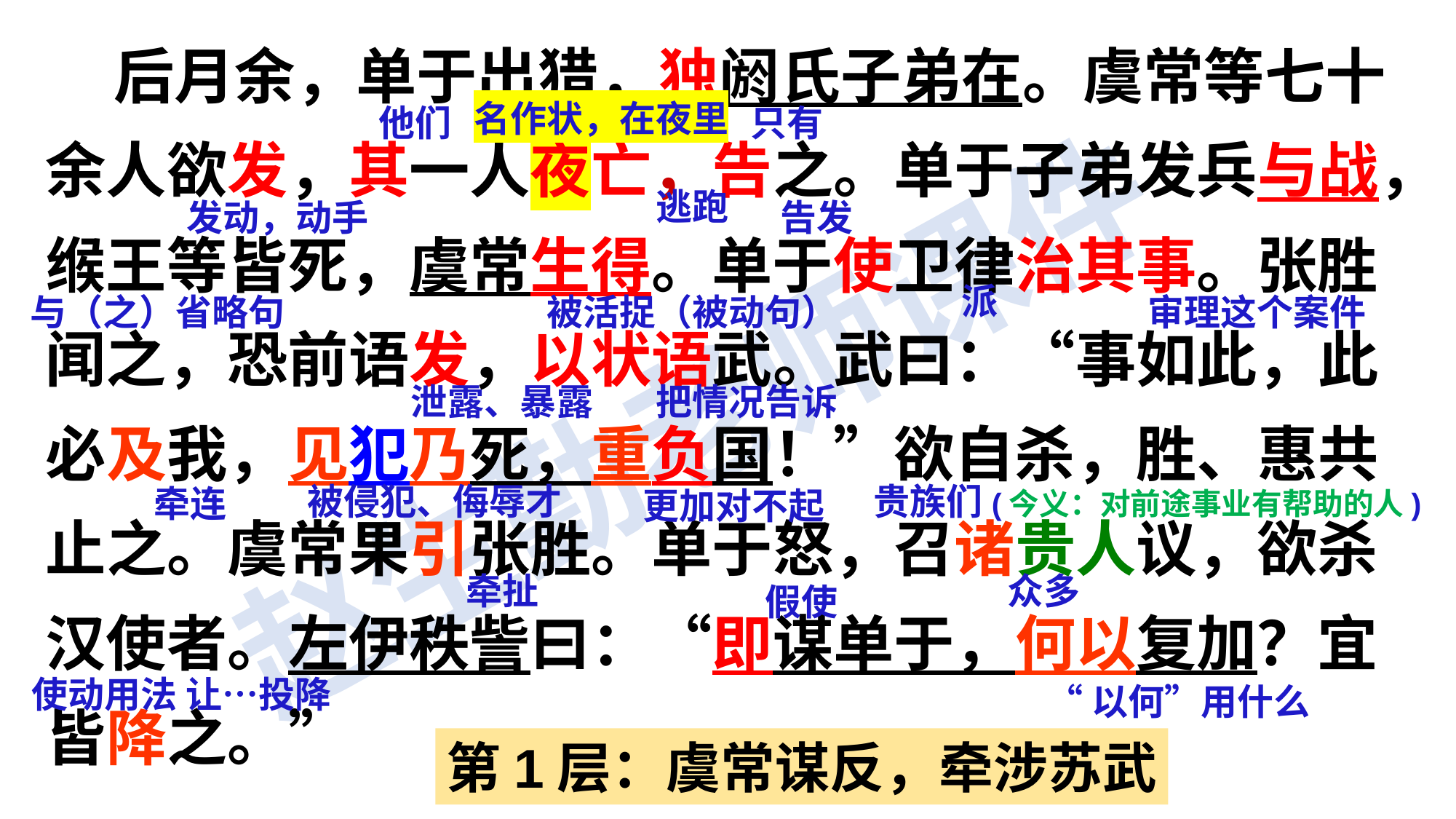

后月余，单于出猎，独阏氏子弟在。虞常等七十余人欲发，其一人夜亡，告之。单于子弟发兵与战，缑王等皆死，虞常生得。单于使卫律治其事。张胜闻之，恐前语发，以状语武。武曰：“事如此，此必及我，见犯乃死，重负国！”欲自杀，胜、惠共止之。虞常果引张胜。单于怒，召诸贵人议，欲杀汉使者。左伊秩訾曰：“即谋单于，何以复加？宜皆降之。”
他们
只有
名作状，在夜里
逃跑
发动，动手
告发
派
与（之）省略句
被活捉（被动句）
审理这个案件
泄露、暴露
把情况告诉
被侵犯、侮辱才
贵族们(今义：对前途事业有帮助的人)
牵连
更加对不起
牵扯
众多
假使
使动用法 让…投降
“以何”用什么
第1层：虞常谋反，牵涉苏武